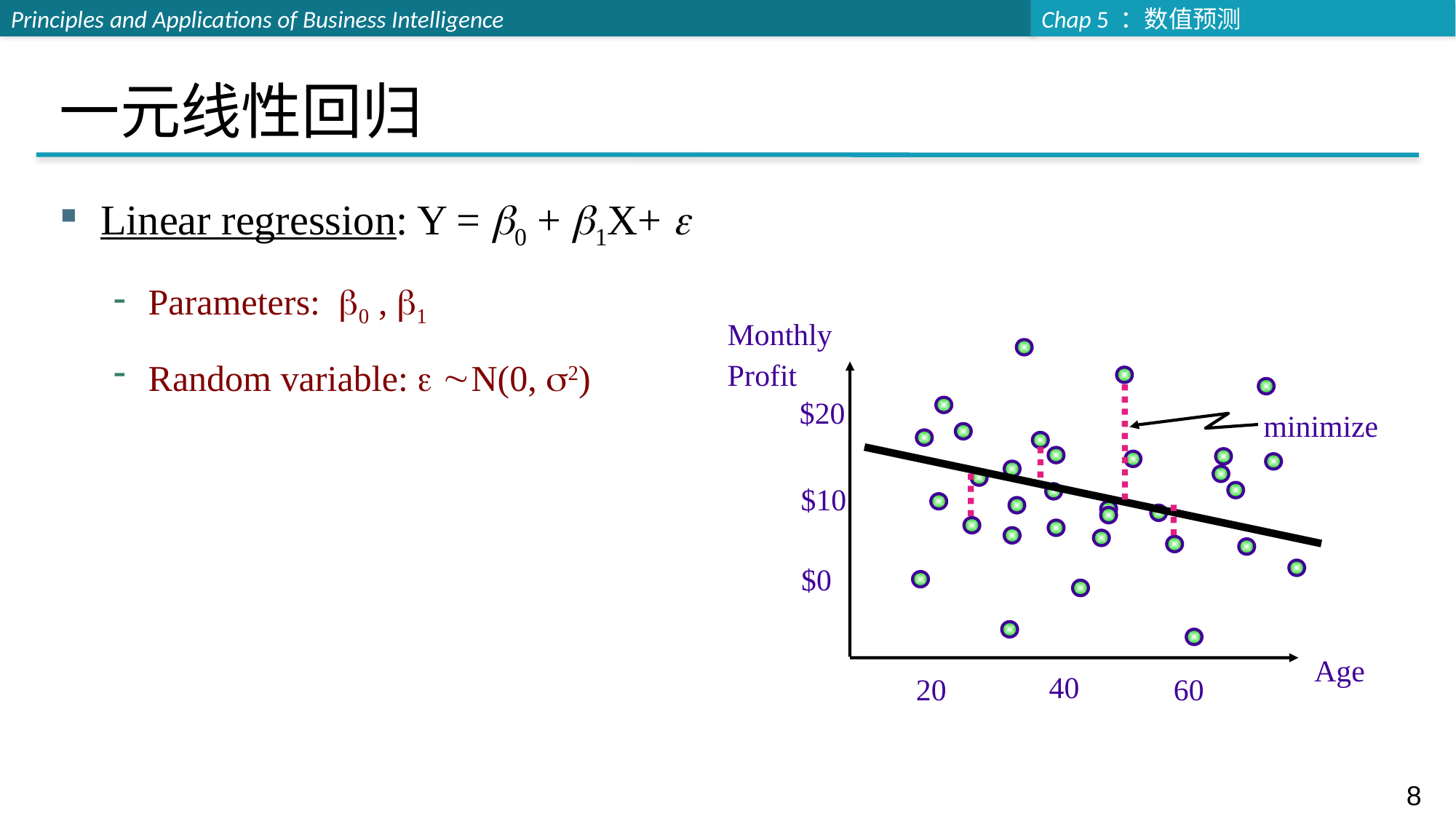

# 一元线性回归
Linear regression: Y = β0 + β1X+ ε
Parameters:  β0 , β1
Random variable: ε ∼N(0, σ2)
Monthly
Profit

$20

minimize

$10

$0

Age

40
20
60